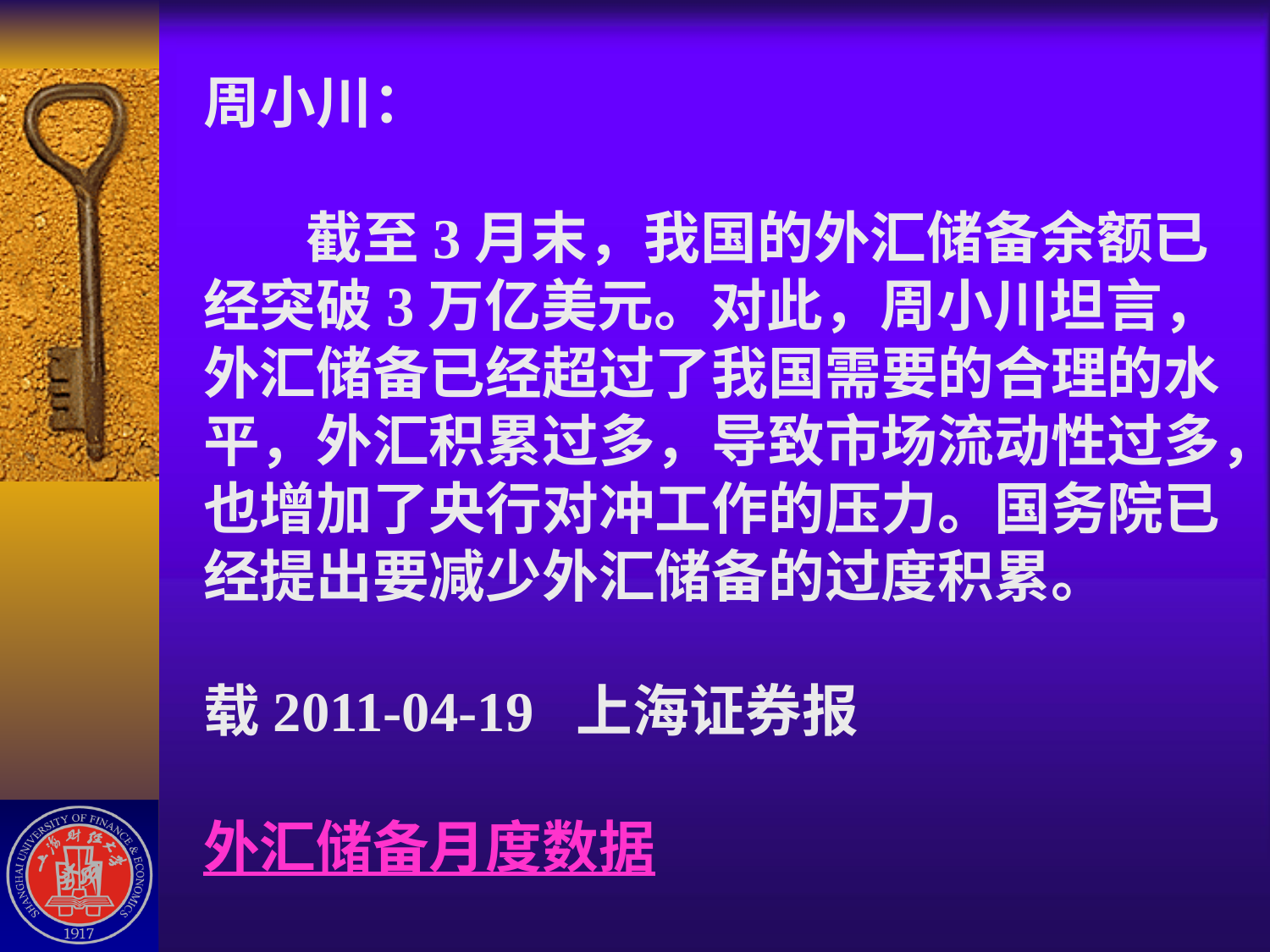

# 周小川：         截至3月末，我国的外汇储备余额已经突破3万亿美元。对此，周小川坦言，外汇储备已经超过了我国需要的合理的水平，外汇积累过多，导致市场流动性过多，也增加了央行对冲工作的压力。国务院已经提出要减少外汇储备的过度积累。 载2011-04-19  上海证券报 外汇储备月度数据